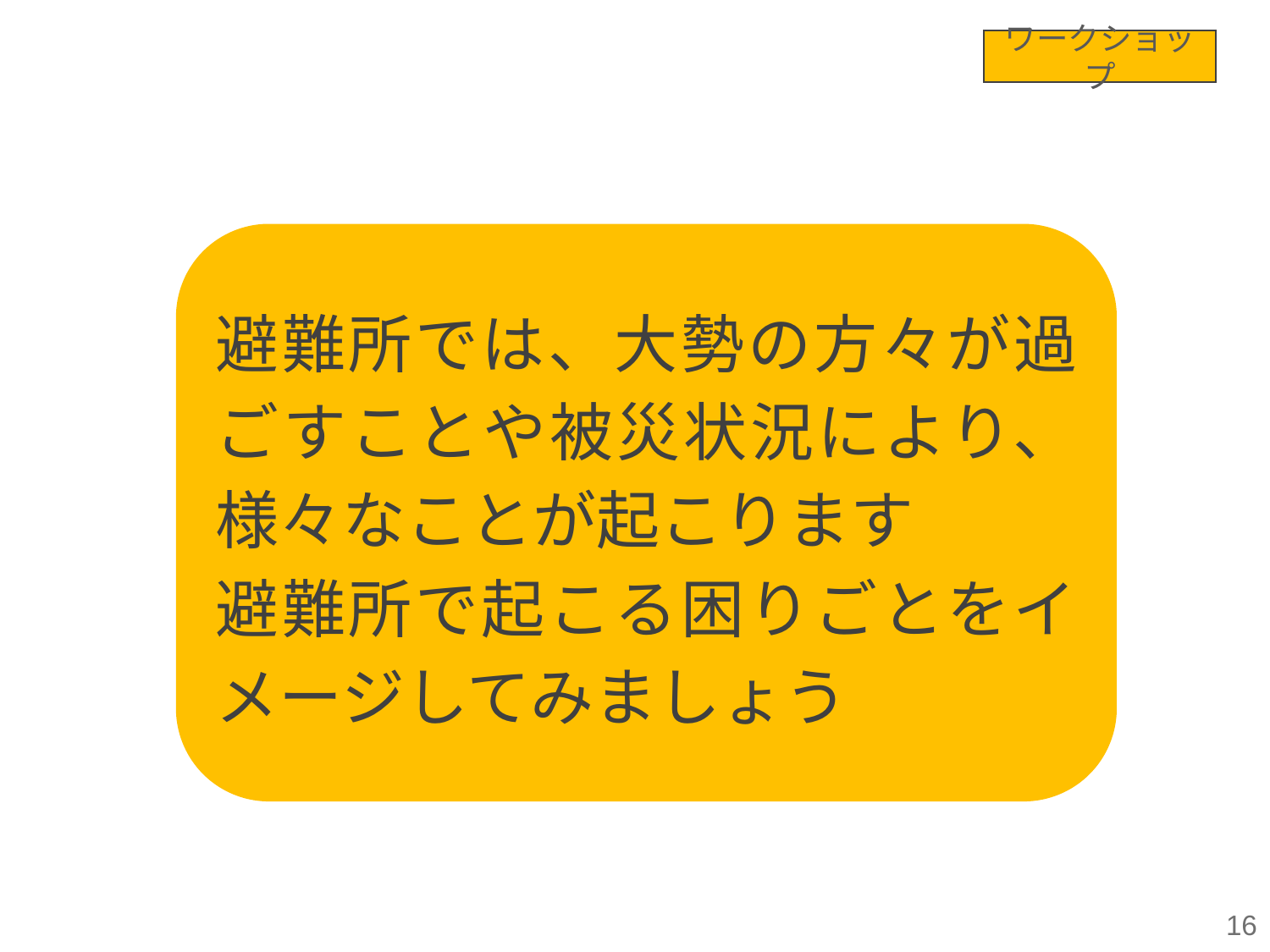

ワークショップ
避難所では、大勢の方々が過ごすことや被災状況により、様々なことが起こります
避難所で起こる困りごとをイメージしてみましょう
16